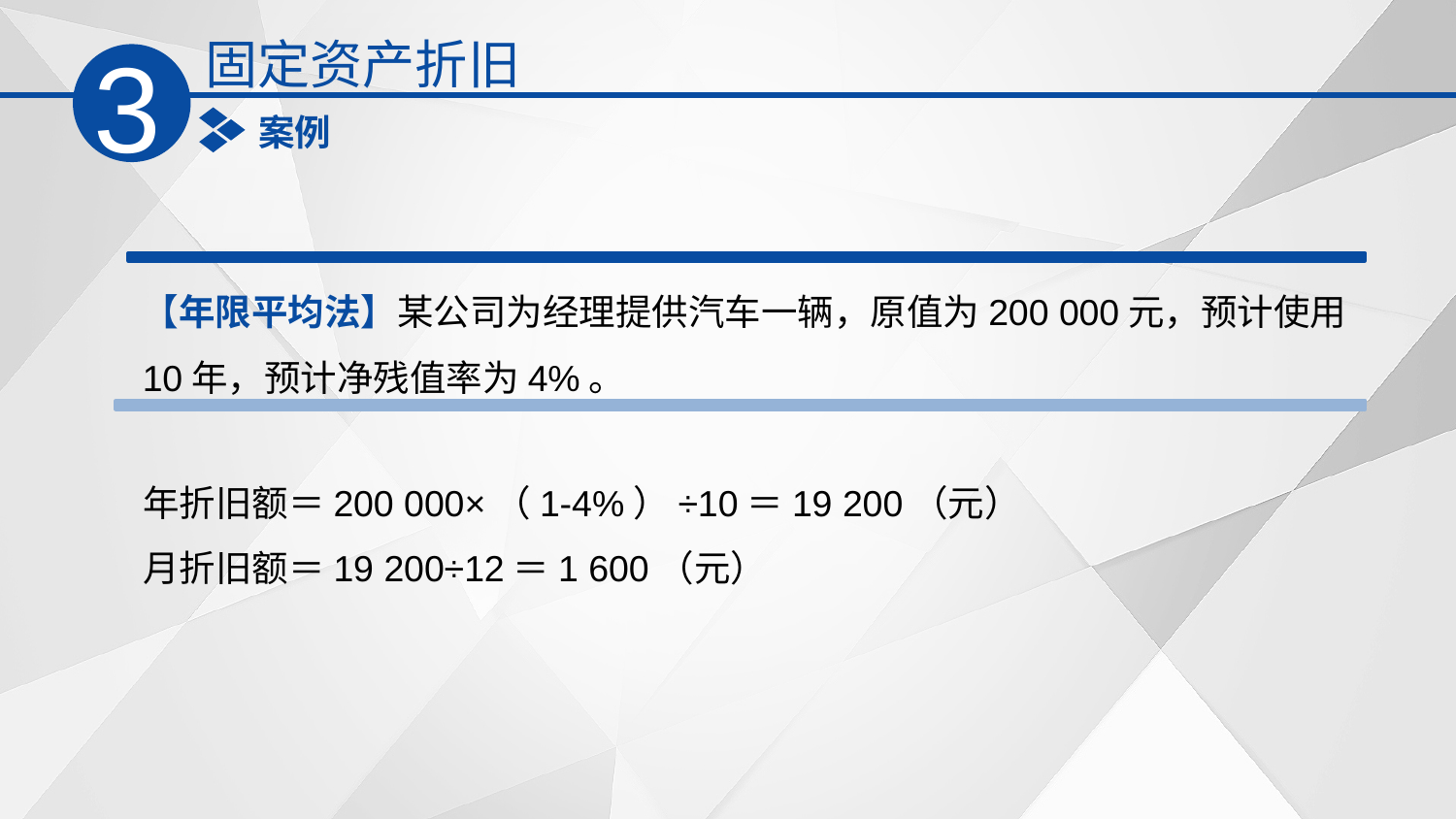

固定资产折旧
3

案例

【年限平均法】某公司为经理提供汽车一辆，原值为200 000元，预计使用10年，预计净残值率为4%。

年折旧额＝200 000×（1-4%）÷10＝19 200（元）
月折旧额＝19 200÷12＝1 600（元）